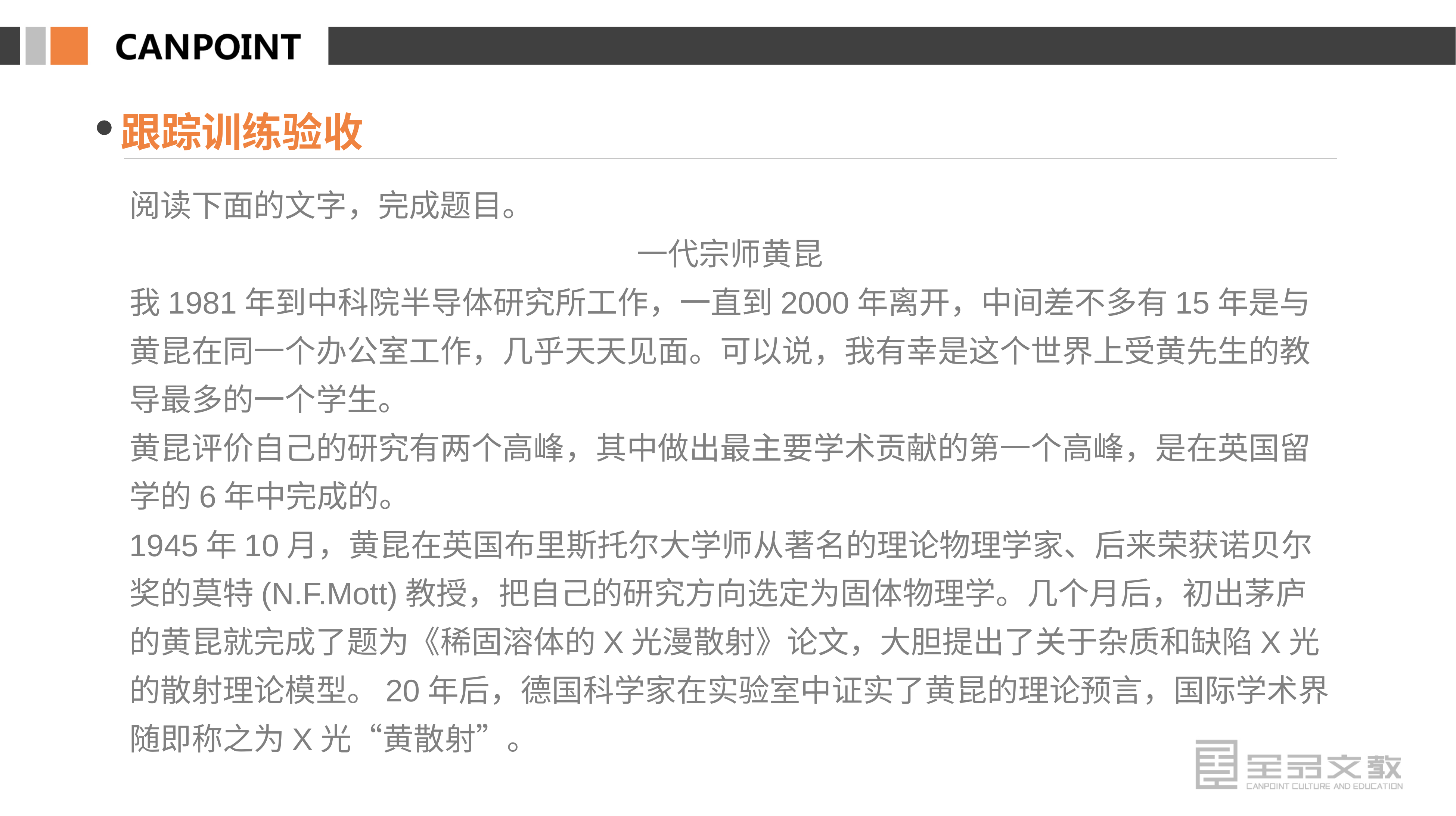

跟踪训练验收

阅读下面的文字，完成题目。
一代宗师黄昆
我1981年到中科院半导体研究所工作，一直到2000年离开，中间差不多有15年是与黄昆在同一个办公室工作，几乎天天见面。可以说，我有幸是这个世界上受黄先生的教导最多的一个学生。
黄昆评价自己的研究有两个高峰，其中做出最主要学术贡献的第一个高峰，是在英国留学的6年中完成的。
1945年10月，黄昆在英国布里斯托尔大学师从著名的理论物理学家、后来荣获诺贝尔奖的莫特(N.F.Mott)教授，把自己的研究方向选定为固体物理学。几个月后，初出茅庐的黄昆就完成了题为《稀固溶体的X光漫散射》论文，大胆提出了关于杂质和缺陷X光的散射理论模型。20年后，德国科学家在实验室中证实了黄昆的理论预言，国际学术界随即称之为X光“黄散射”。